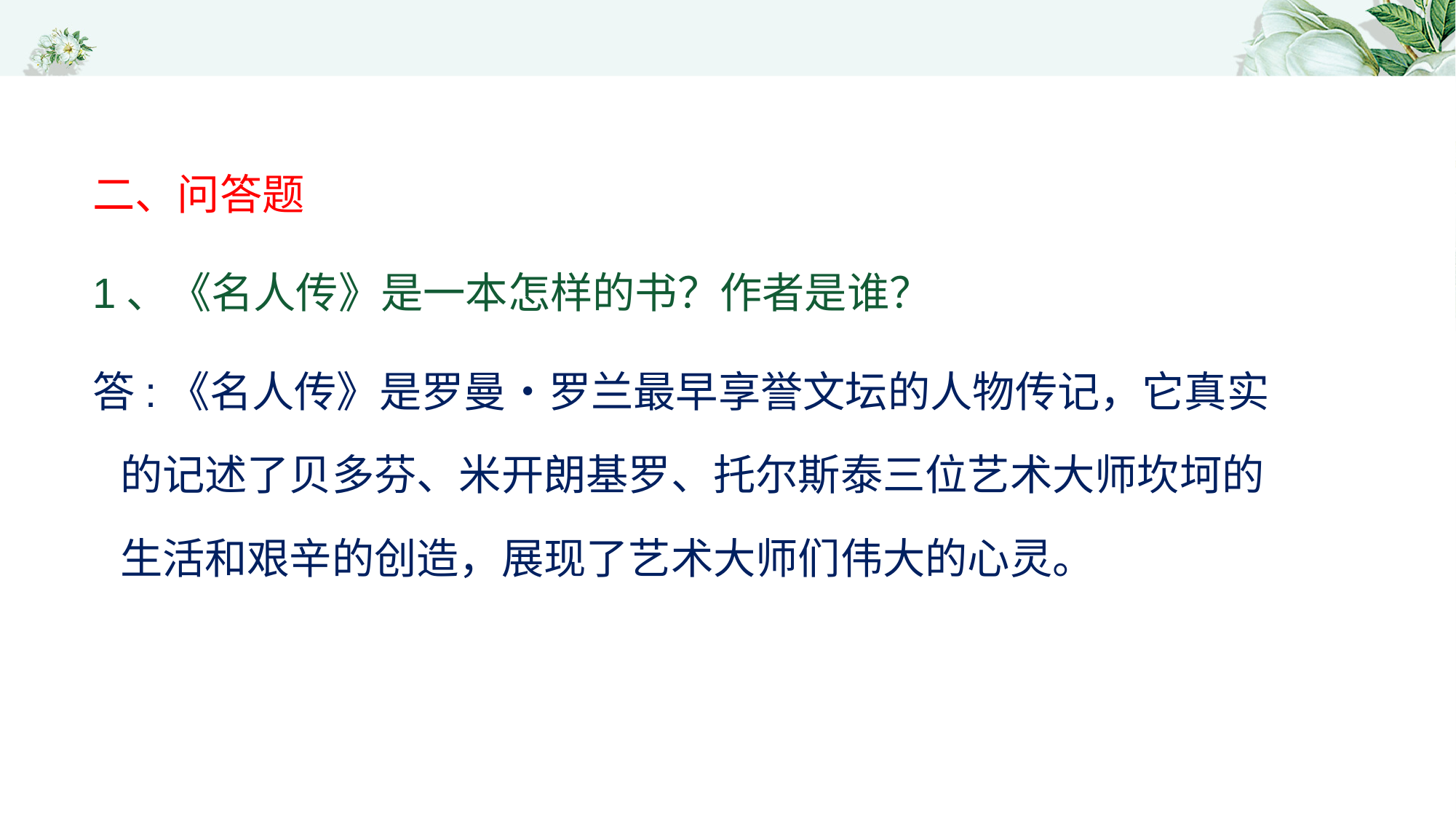

二、问答题
1、《名人传》是一本怎样的书？作者是谁？
答:《名人传》是罗曼•罗兰最早享誉文坛的人物传记，它真实的记述了贝多芬、米开朗基罗、托尔斯泰三位艺术大师坎坷的生活和艰辛的创造，展现了艺术大师们伟大的心灵。